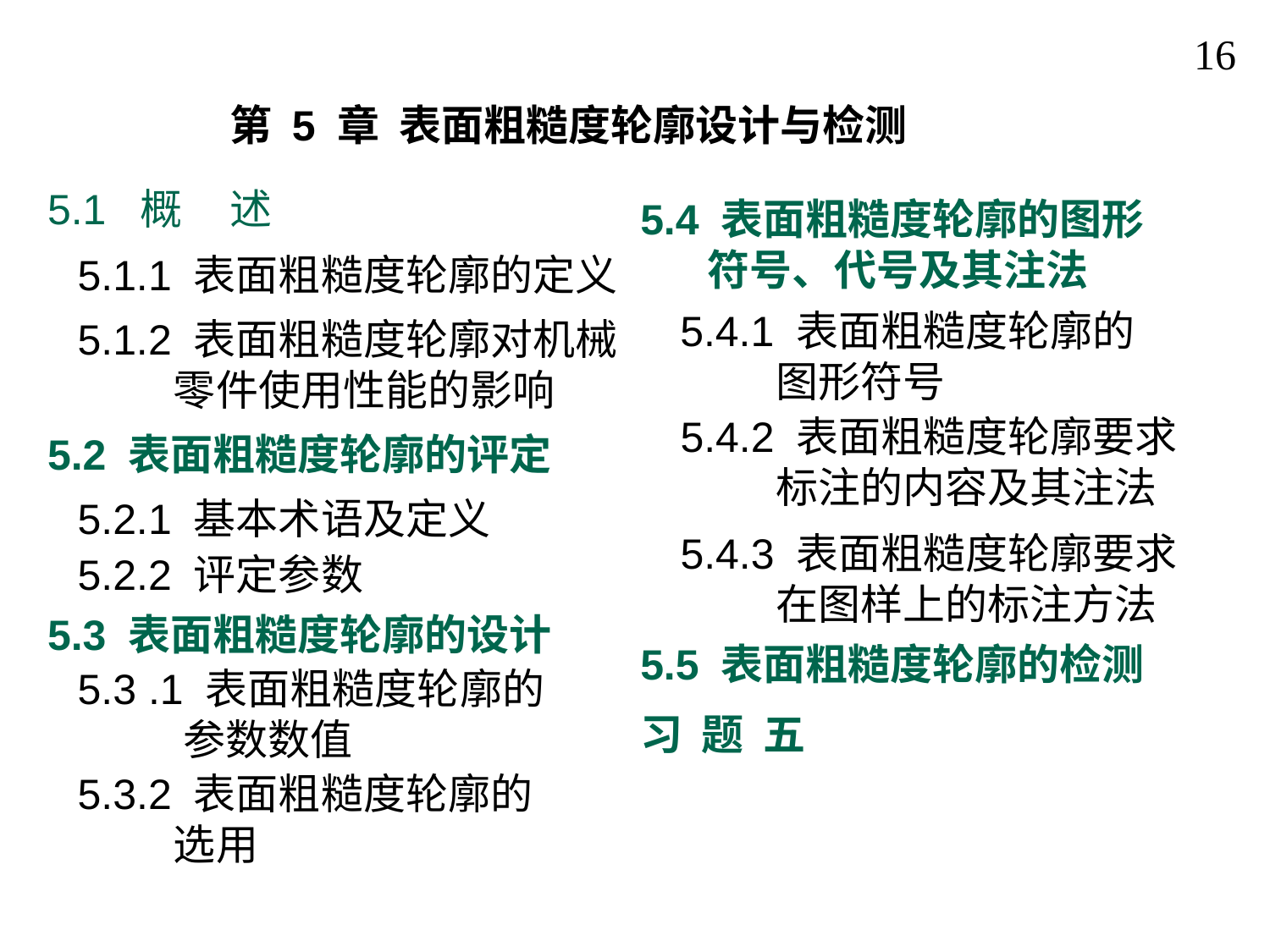

16
第 5 章  表面粗糙度轮廓设计与检测
5.1  概     述
5.4 表面粗糙度轮廓的图形
      符号、代号及其注法
5.1.1 表面粗糙度轮廓的定义
5.4.1 表面粗糙度轮廓的
         图形符号
5.1.2 表面粗糙度轮廓对机械
         零件使用性能的影响
5.4.2 表面粗糙度轮廓要求
         标注的内容及其注法
5.2 表面粗糙度轮廓的评定
5.2.1 基本术语及定义
5.4.3 表面粗糙度轮廓要求
         在图样上的标注方法
5.2.2 评定参数
5.3 表面粗糙度轮廓的设计
5.5 表面粗糙度轮廓的检测
5.3 .1 表面粗糙度轮廓的
          参数数值
习  题  五
5.3.2 表面粗糙度轮廓的
         选用